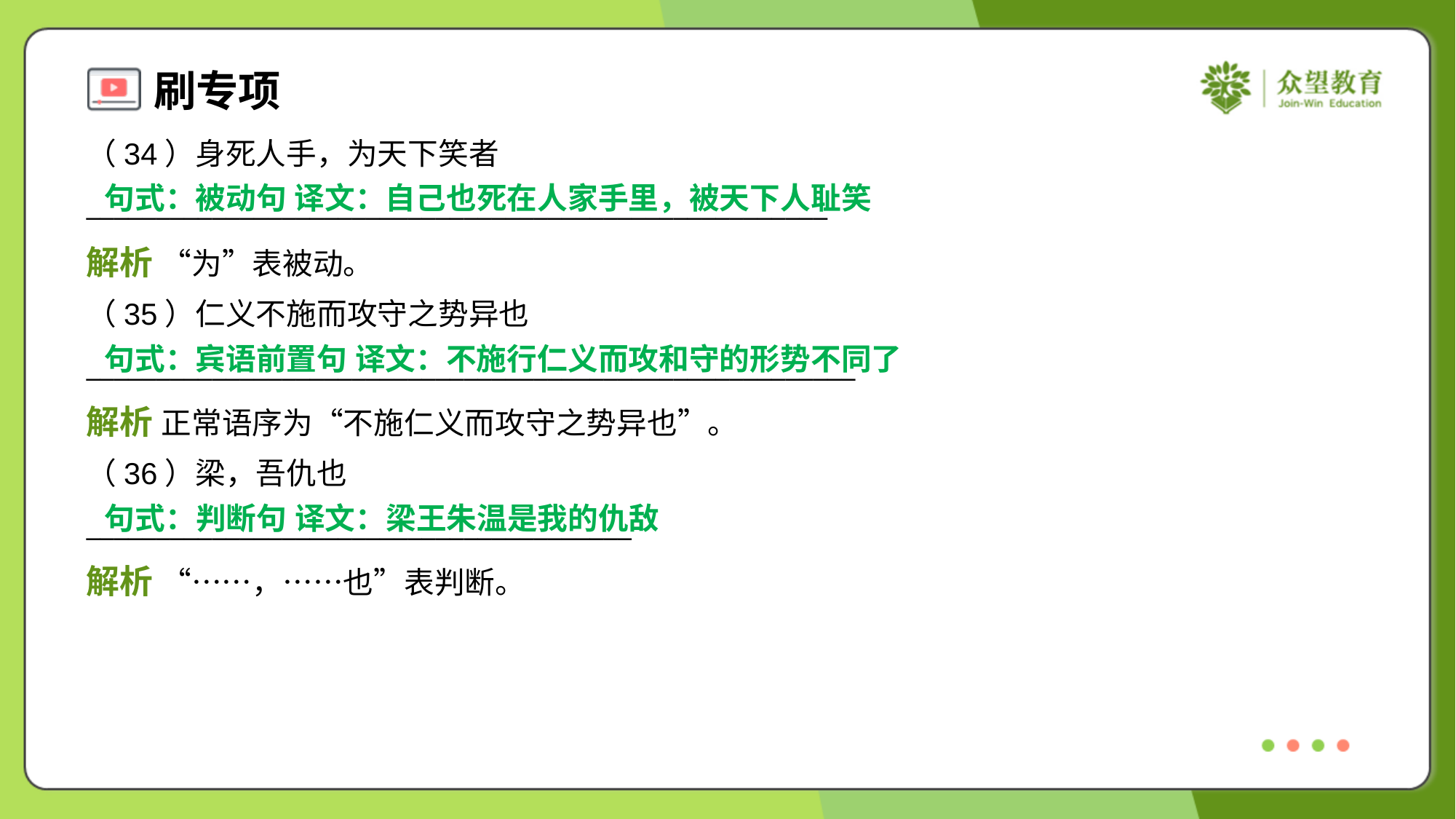

（34）身死人手，为天下笑者
_____________________________________________________
句式：被动句 译文：自己也死在人家手里，被天下人耻笑
解析 “为”表被动。
（35）仁义不施而攻守之势异也
_______________________________________________________
句式：宾语前置句 译文：不施行仁义而攻和守的形势不同了
解析 正常语序为“不施仁义而攻守之势异也”。
（36）梁，吾仇也
_______________________________________
句式：判断句 译文：梁王朱温是我的仇敌
解析 “……，……也”表判断。